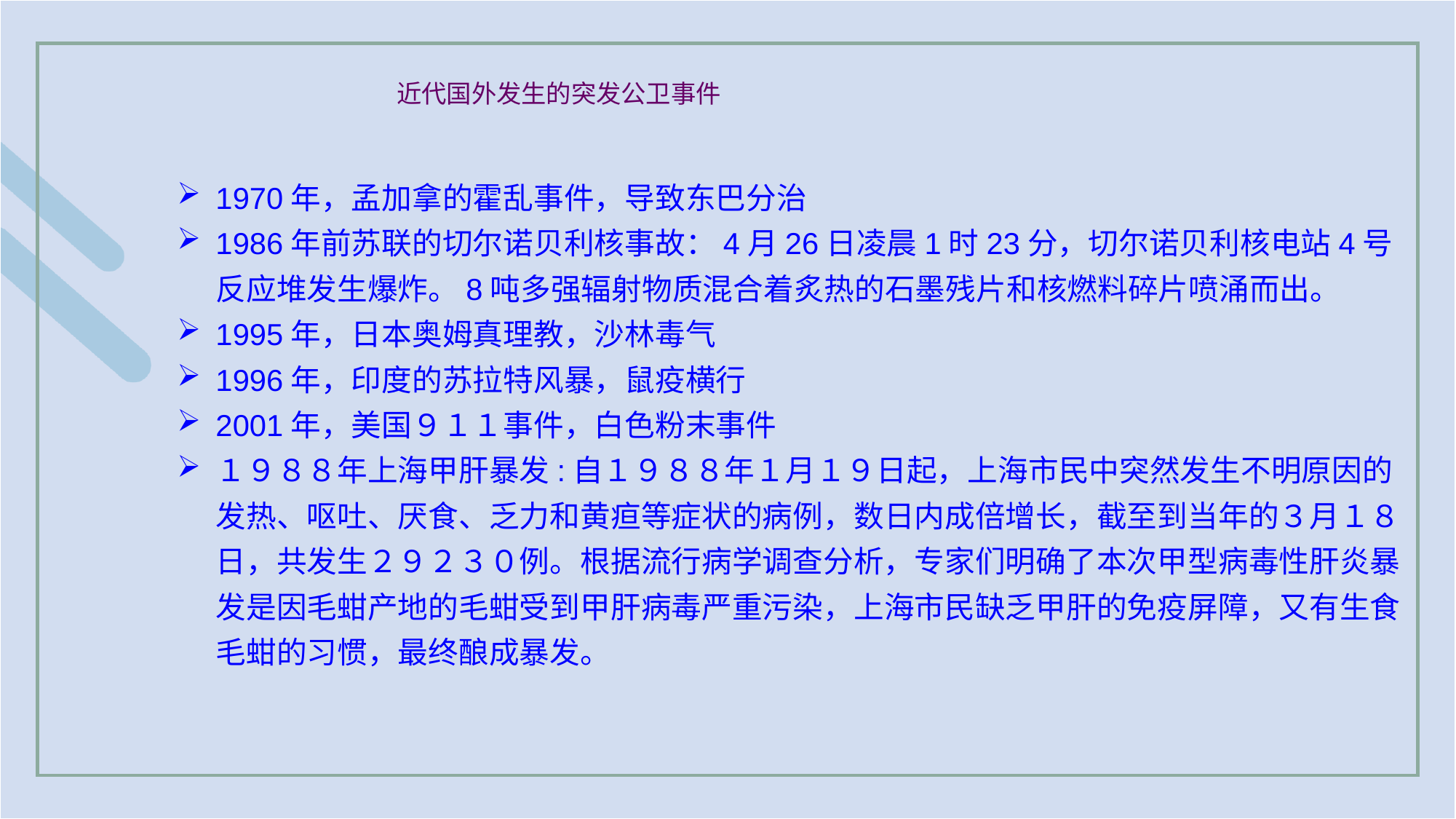

# 近代国外发生的突发公卫事件
1970年，孟加拿的霍乱事件，导致东巴分治
1986年前苏联的切尔诺贝利核事故：4月26日凌晨1时23分，切尔诺贝利核电站4号反应堆发生爆炸。8吨多强辐射物质混合着炙热的石墨残片和核燃料碎片喷涌而出。
1995年，日本奥姆真理教，沙林毒气
1996年，印度的苏拉特风暴，鼠疫横行
2001年，美国９１１事件，白色粉末事件
１９８８年上海甲肝暴发:自１９８８年１月１９日起，上海市民中突然发生不明原因的发热、呕吐、厌食、乏力和黄疸等症状的病例，数日内成倍增长，截至到当年的３月１８日，共发生２９２３０例。根据流行病学调查分析，专家们明确了本次甲型病毒性肝炎暴发是因毛蚶产地的毛蚶受到甲肝病毒严重污染，上海市民缺乏甲肝的免疫屏障，又有生食毛蚶的习惯，最终酿成暴发。